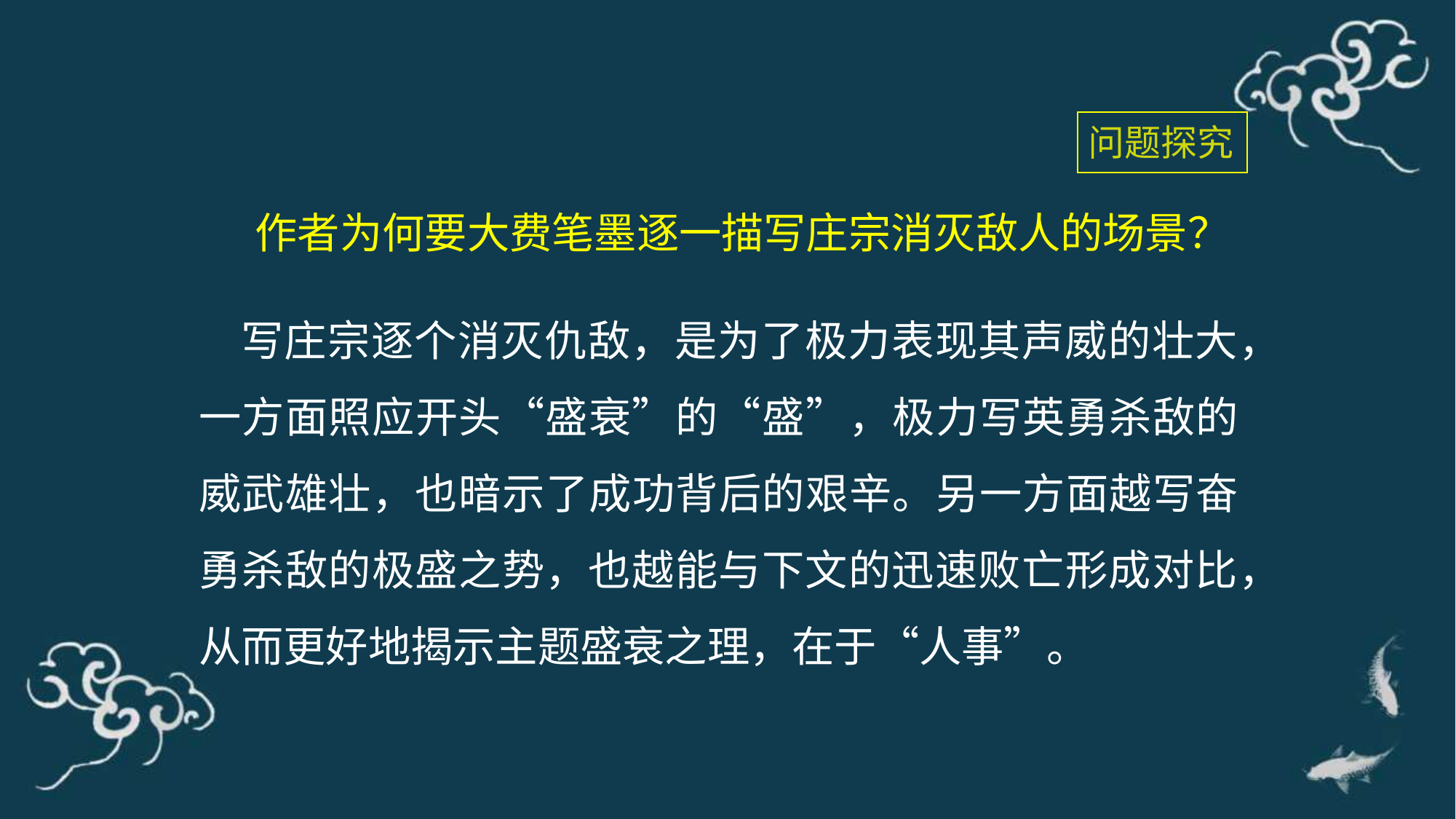

问题探究
作者为何要大费笔墨逐一描写庄宗消灭敌人的场景？
   写庄宗逐个消灭仇敌，是为了极力表现其声威的壮大，一方面照应开头“盛衰”的“盛”，极力写英勇杀敌的威武雄壮，也暗示了成功背后的艰辛。另一方面越写奋勇杀敌的极盛之势，也越能与下文的迅速败亡形成对比，从而更好地揭示主题盛衰之理，在于“人事”。